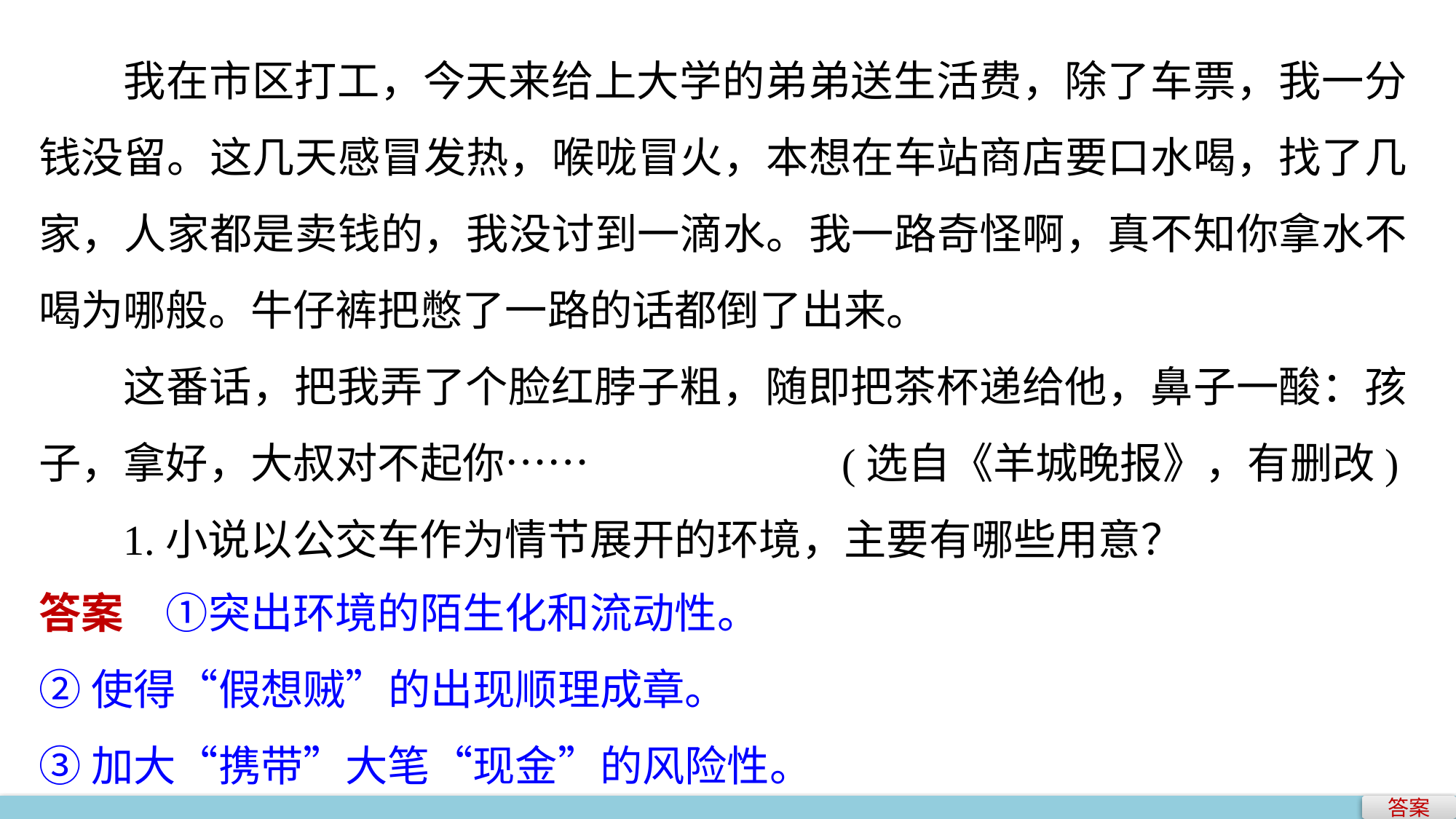

我在市区打工，今天来给上大学的弟弟送生活费，除了车票，我一分钱没留。这几天感冒发热，喉咙冒火，本想在车站商店要口水喝，找了几家，人家都是卖钱的，我没讨到一滴水。我一路奇怪啊，真不知你拿水不喝为哪般。牛仔裤把憋了一路的话都倒了出来。
这番话，把我弄了个脸红脖子粗，随即把茶杯递给他，鼻子一酸：孩子，拿好，大叔对不起你……		   (选自《羊城晚报》，有删改)
1.小说以公交车作为情节展开的环境，主要有哪些用意？
答案　①突出环境的陌生化和流动性。
②使得“假想贼”的出现顺理成章。
③加大“携带”大笔“现金”的风险性。

答案